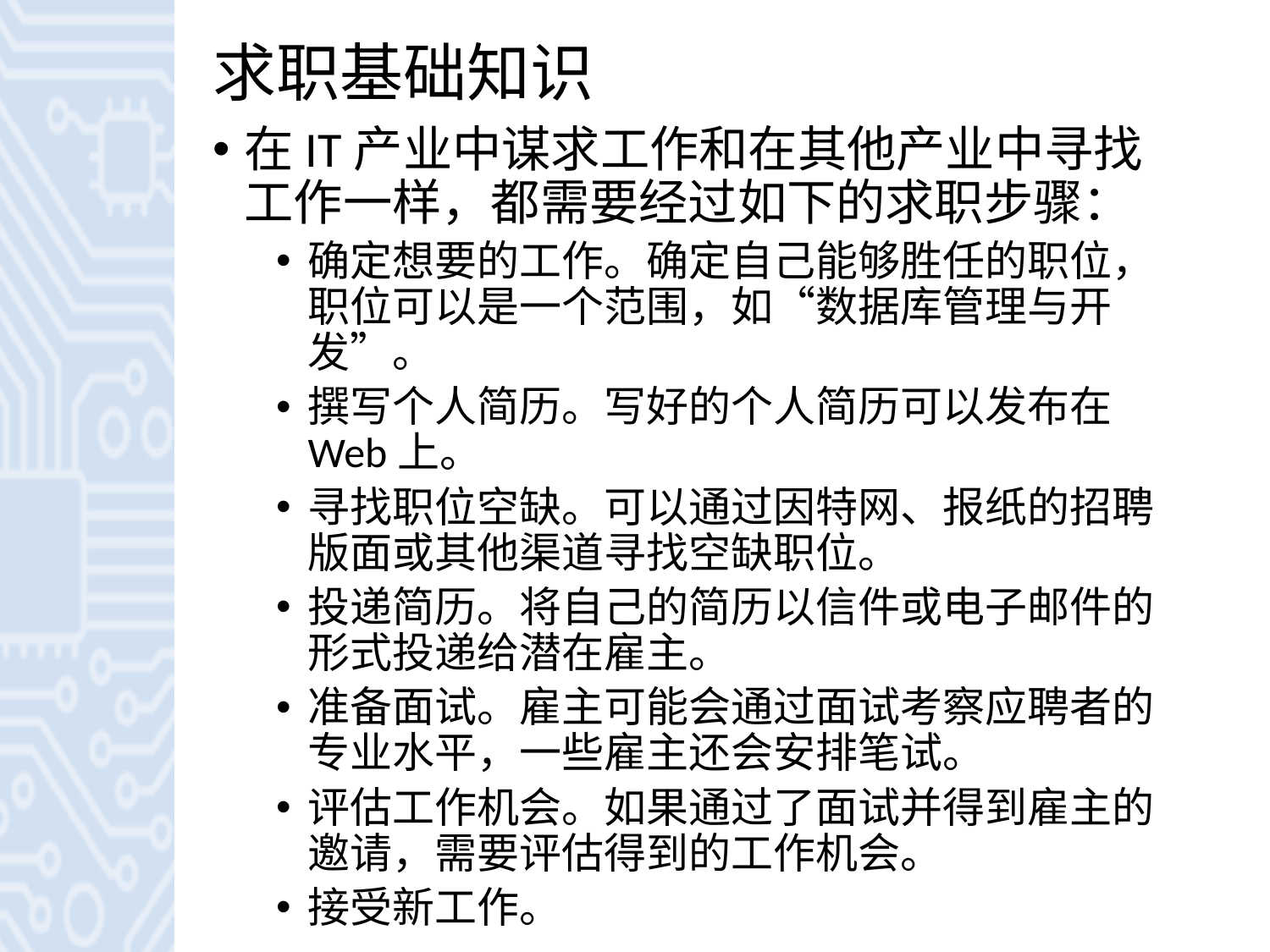

# 求职基础知识
在IT产业中谋求工作和在其他产业中寻找工作一样，都需要经过如下的求职步骤：
确定想要的工作。确定自己能够胜任的职位，职位可以是一个范围，如“数据库管理与开发”。
撰写个人简历。写好的个人简历可以发布在Web上。
寻找职位空缺。可以通过因特网、报纸的招聘版面或其他渠道寻找空缺职位。
投递简历。将自己的简历以信件或电子邮件的形式投递给潜在雇主。
准备面试。雇主可能会通过面试考察应聘者的专业水平，一些雇主还会安排笔试。
评估工作机会。如果通过了面试并得到雇主的邀请，需要评估得到的工作机会。
接受新工作。